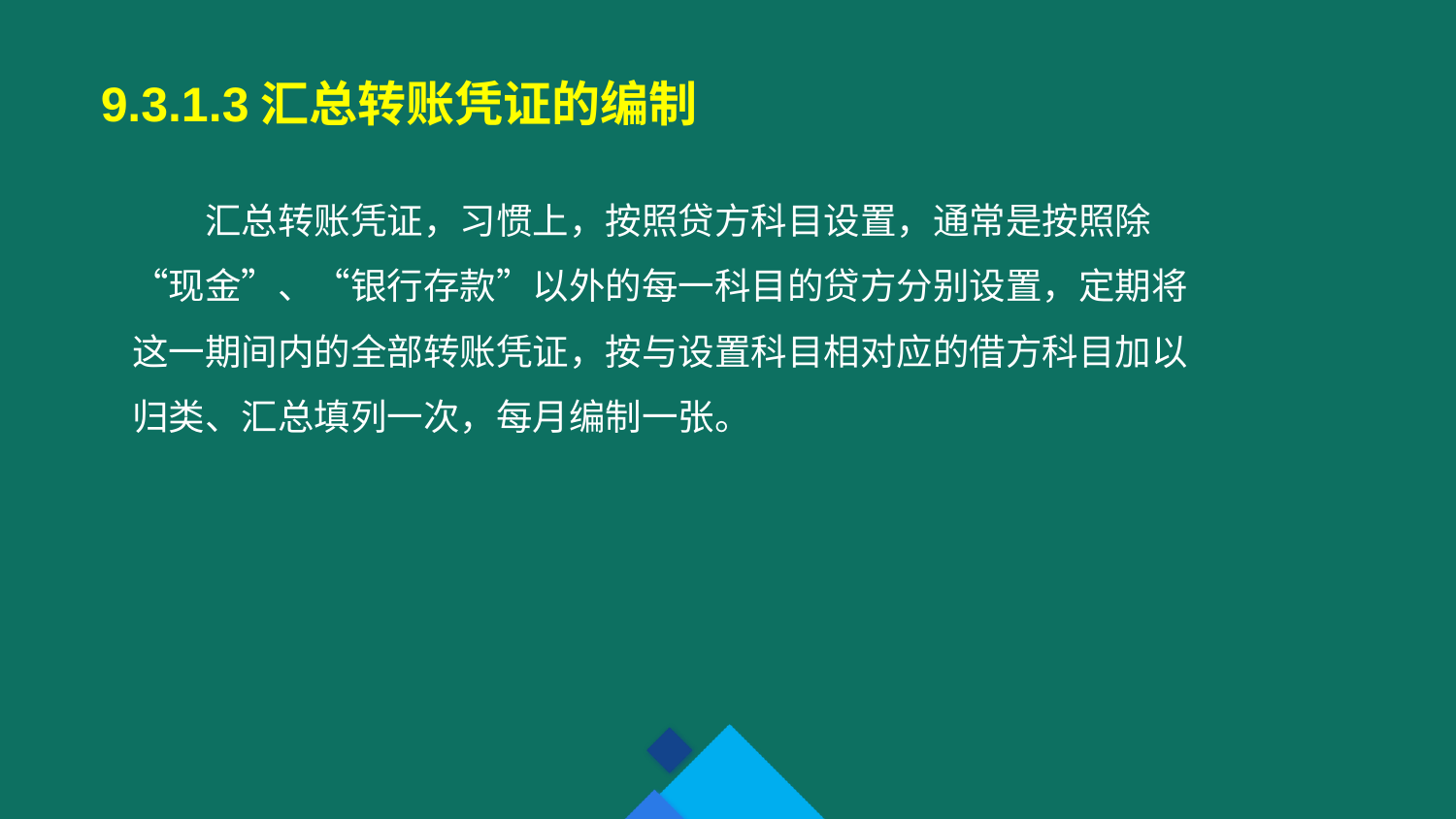

9.3.1.3汇总转账凭证的编制
汇总转账凭证，习惯上，按照贷方科目设置，通常是按照除“现金”、“银行存款”以外的每一科目的贷方分别设置，定期将这一期间内的全部转账凭证，按与设置科目相对应的借方科目加以归类、汇总填列一次，每月编制一张。